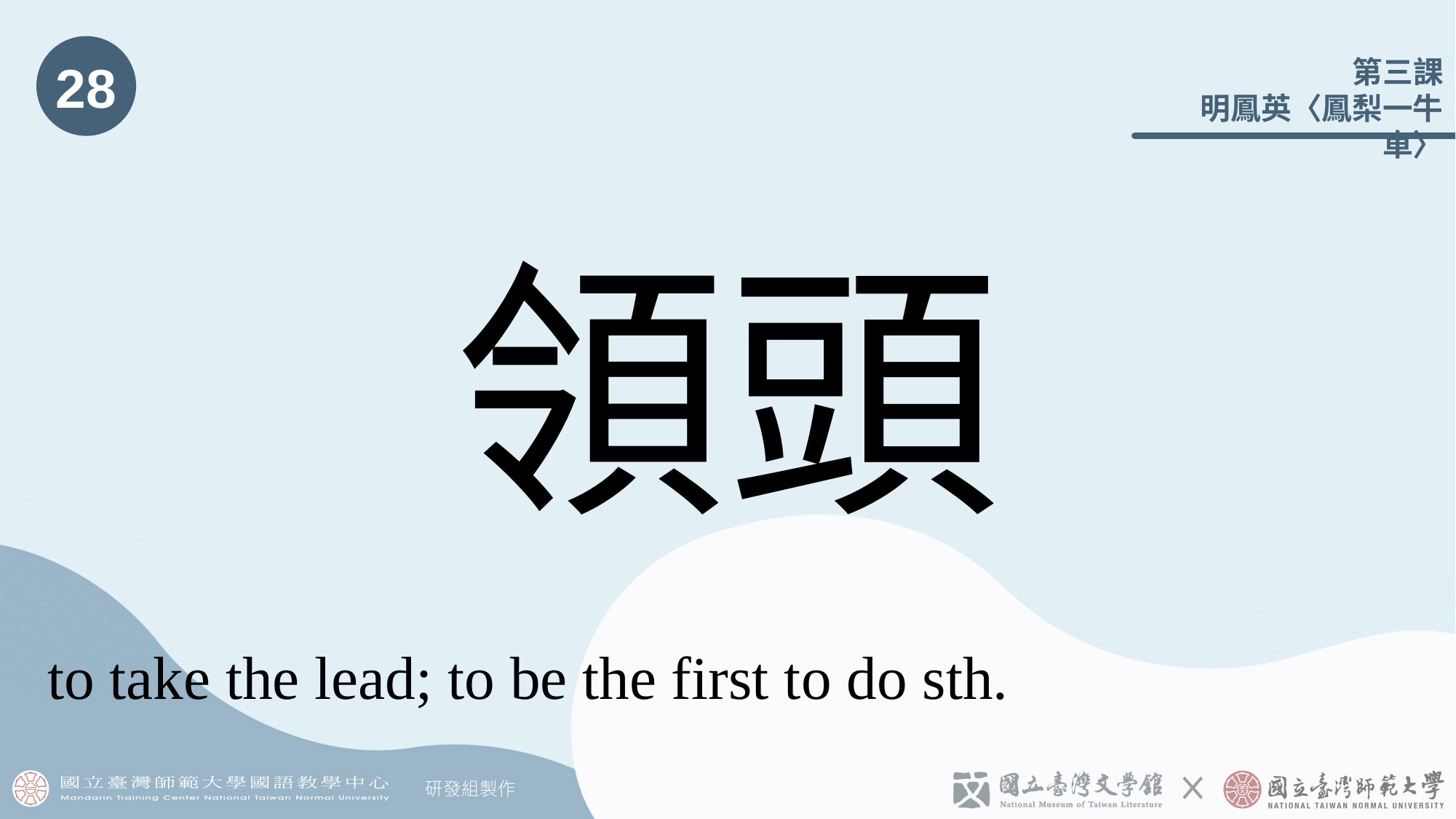

28
# 領頭
to take the lead; to be the first to do sth.